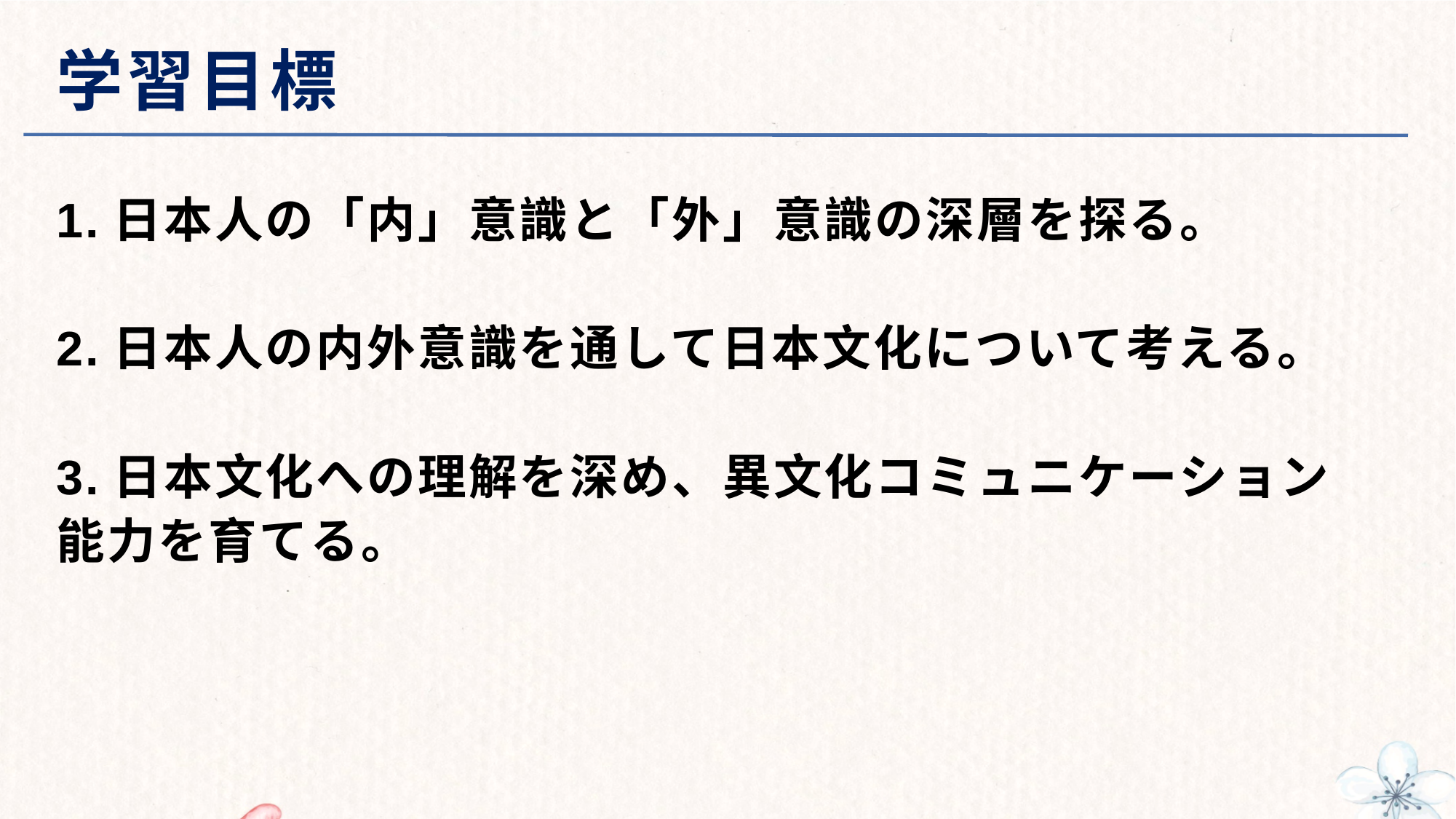

# 学習目標
1.日本人の「内」意識と「外」意識の深層を探る。

2.日本人の内外意識を通して日本文化について考える。

3.日本文化への理解を深め、異文化コミュニケーション能力を育てる。